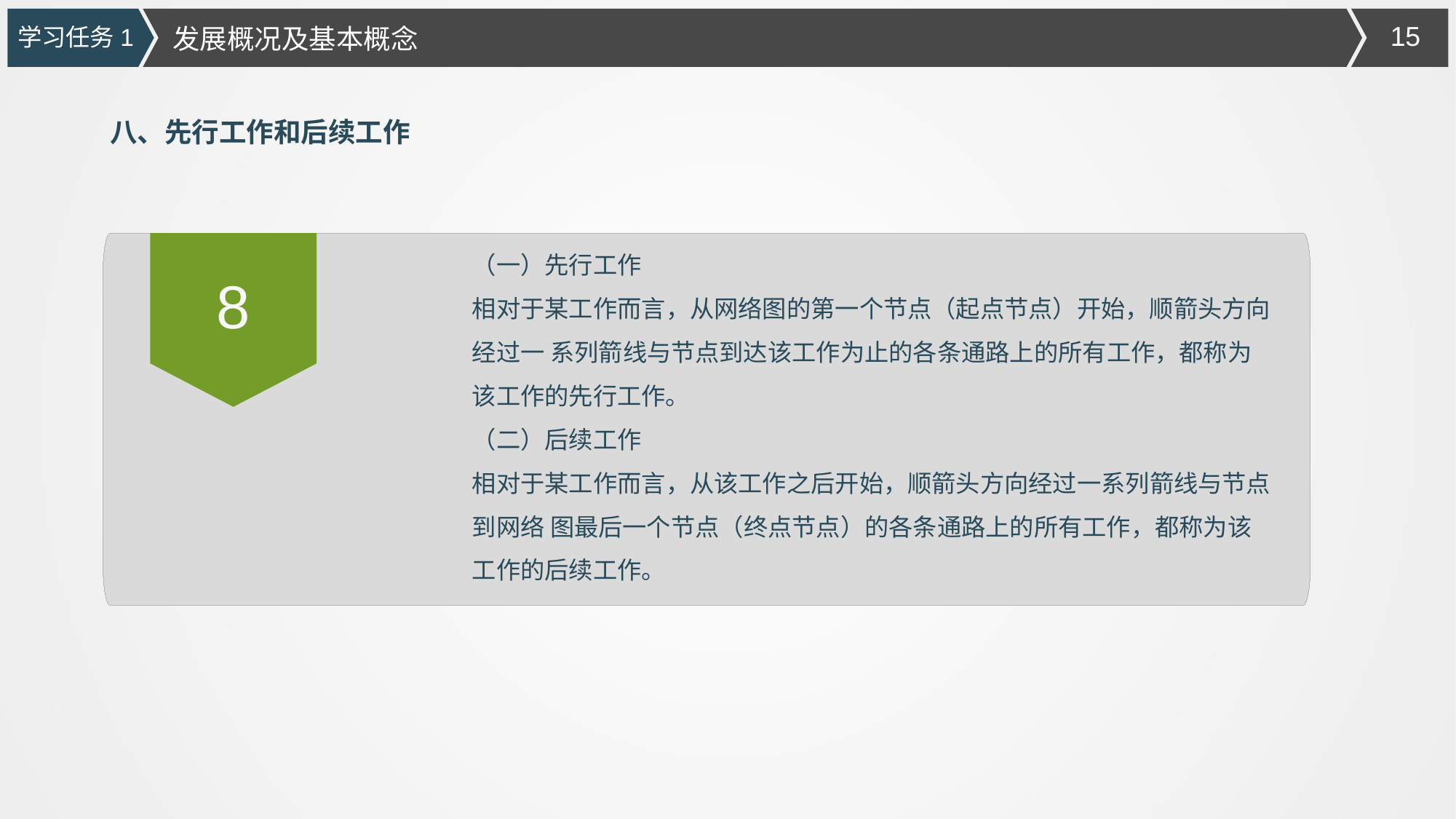

发展概况及基本概念
学习任务1
八、先行工作和后续工作
（一）先行工作
相对于某工作而言，从网络图的第一个节点（起点节点）开始，顺箭头方向经过一 系列箭线与节点到达该工作为止的各条通路上的所有工作，都称为该工作的先行工作。
（二）后续工作
相对于某工作而言，从该工作之后开始，顺箭头方向经过一系列箭线与节点到网络 图最后一个节点（终点节点）的各条通路上的所有工作，都称为该工作的后续工作。

8